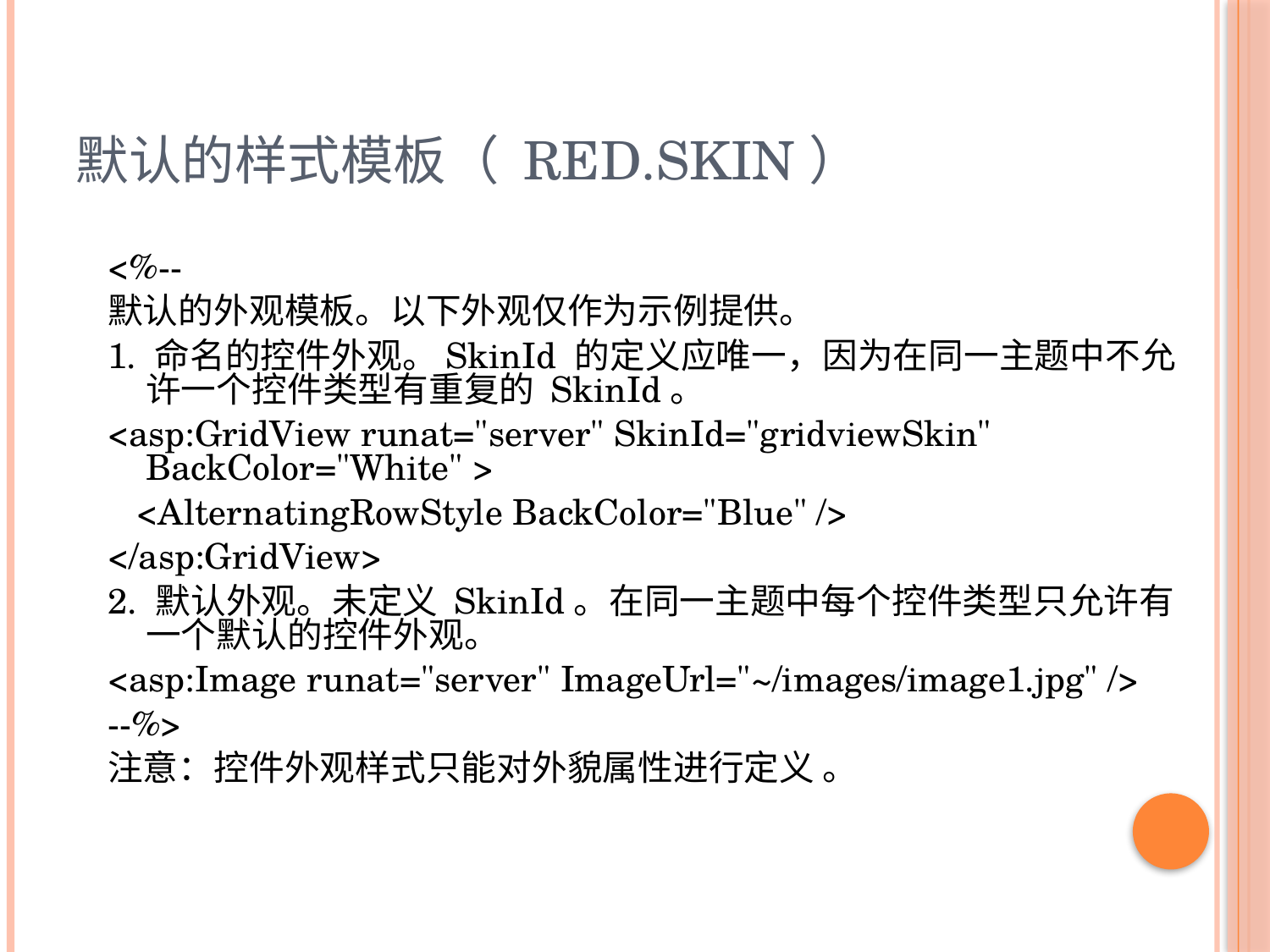

# 默认的样式模板（ Red.skin）
<%--
默认的外观模板。以下外观仅作为示例提供。
1. 命名的控件外观。SkinId 的定义应唯一，因为在同一主题中不允许一个控件类型有重复的 SkinId。
<asp:GridView runat="server" SkinId="gridviewSkin" BackColor="White" >
   <AlternatingRowStyle BackColor="Blue" />
</asp:GridView>
2. 默认外观。未定义 SkinId。在同一主题中每个控件类型只允许有一个默认的控件外观。
<asp:Image runat="server" ImageUrl="~/images/image1.jpg" />
--%>
注意：控件外观样式只能对外貌属性进行定义 。
7